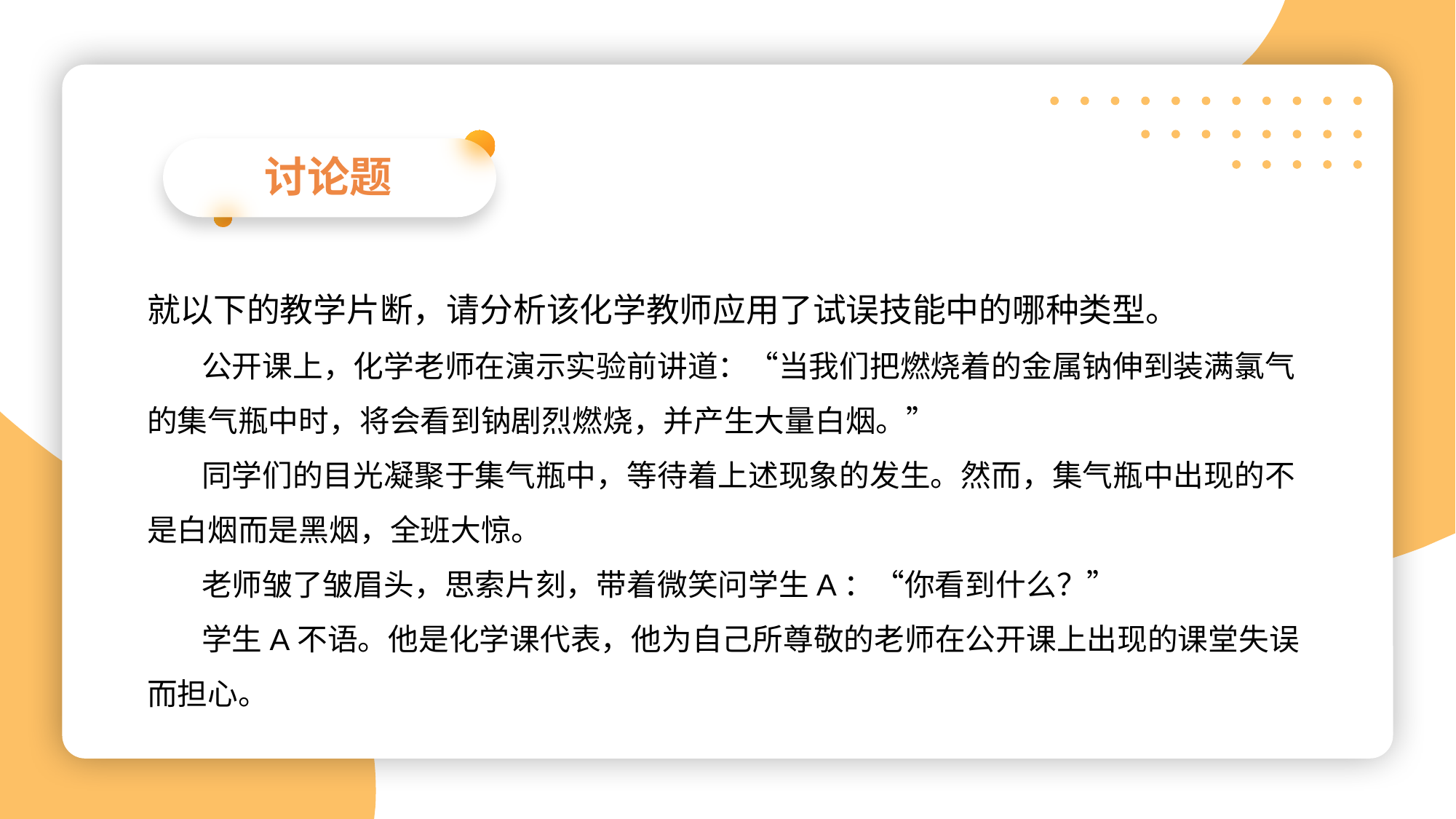

讨论题
就以下的教学片断，请分析该化学教师应用了试误技能中的哪种类型。
公开课上，化学老师在演示实验前讲道：“当我们把燃烧着的金属钠伸到装满氯气的集气瓶中时，将会看到钠剧烈燃烧，并产生大量白烟。”
同学们的目光凝聚于集气瓶中，等待着上述现象的发生。然而，集气瓶中出现的不是白烟而是黑烟，全班大惊。
老师皱了皱眉头，思索片刻，带着微笑问学生A：“你看到什么？”
学生A不语。他是化学课代表，他为自己所尊敬的老师在公开课上出现的课堂失误而担心。